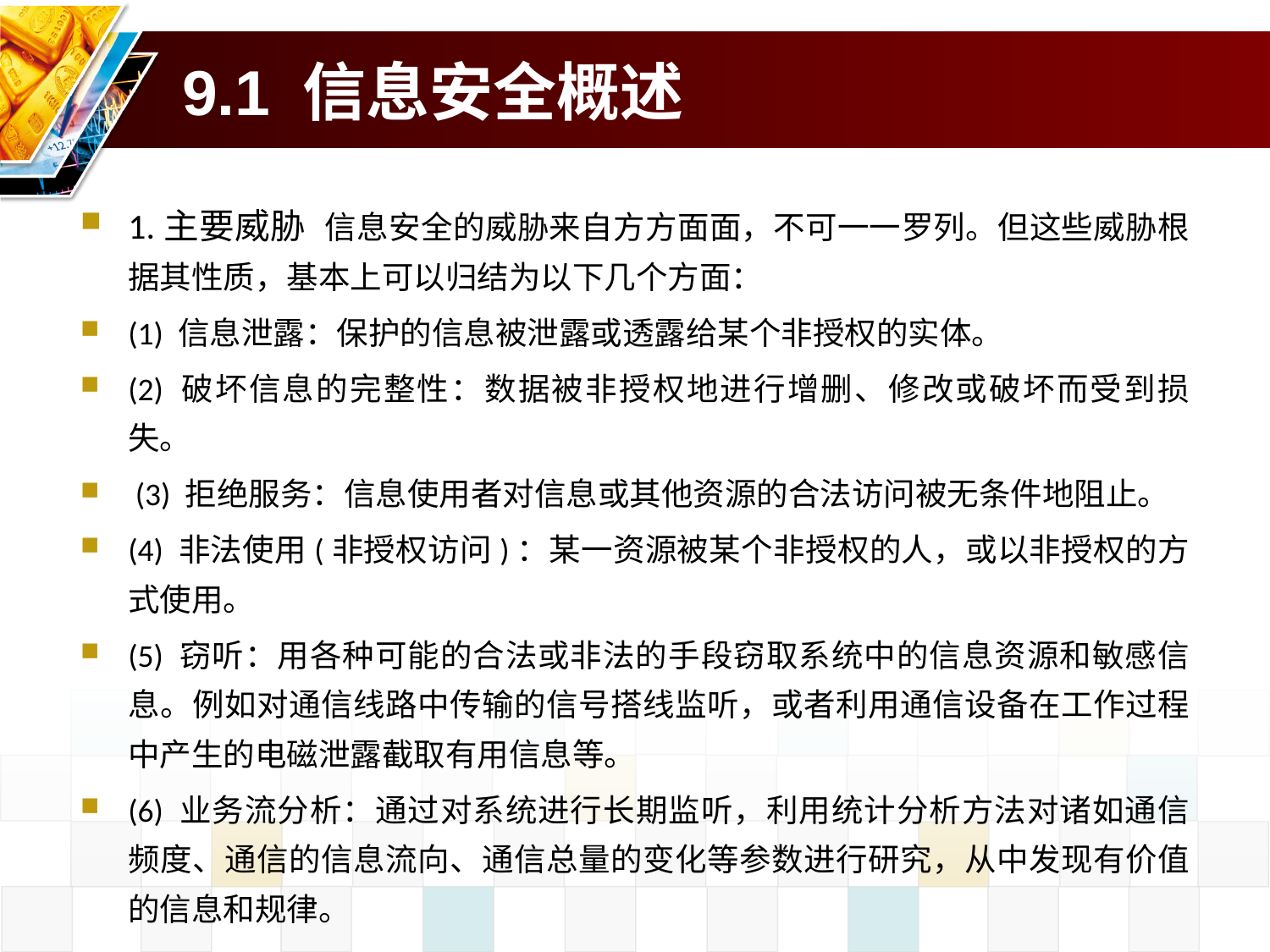

# 9.1 信息安全概述
1.主要威胁   信息安全的威胁来自方方面面，不可一一罗列。但这些威胁根据其性质，基本上可以归结为以下几个方面：
(1) 信息泄露：保护的信息被泄露或透露给某个非授权的实体。
(2) 破坏信息的完整性：数据被非授权地进行增删、修改或破坏而受到损失。
 (3) 拒绝服务：信息使用者对信息或其他资源的合法访问被无条件地阻止。
(4) 非法使用(非授权访问)：某一资源被某个非授权的人，或以非授权的方式使用。
(5) 窃听：用各种可能的合法或非法的手段窃取系统中的信息资源和敏感信息。例如对通信线路中传输的信号搭线监听，或者利用通信设备在工作过程中产生的电磁泄露截取有用信息等。
(6) 业务流分析：通过对系统进行长期监听，利用统计分析方法对诸如通信频度、通信的信息流向、通信总量的变化等参数进行研究，从中发现有价值的信息和规律。